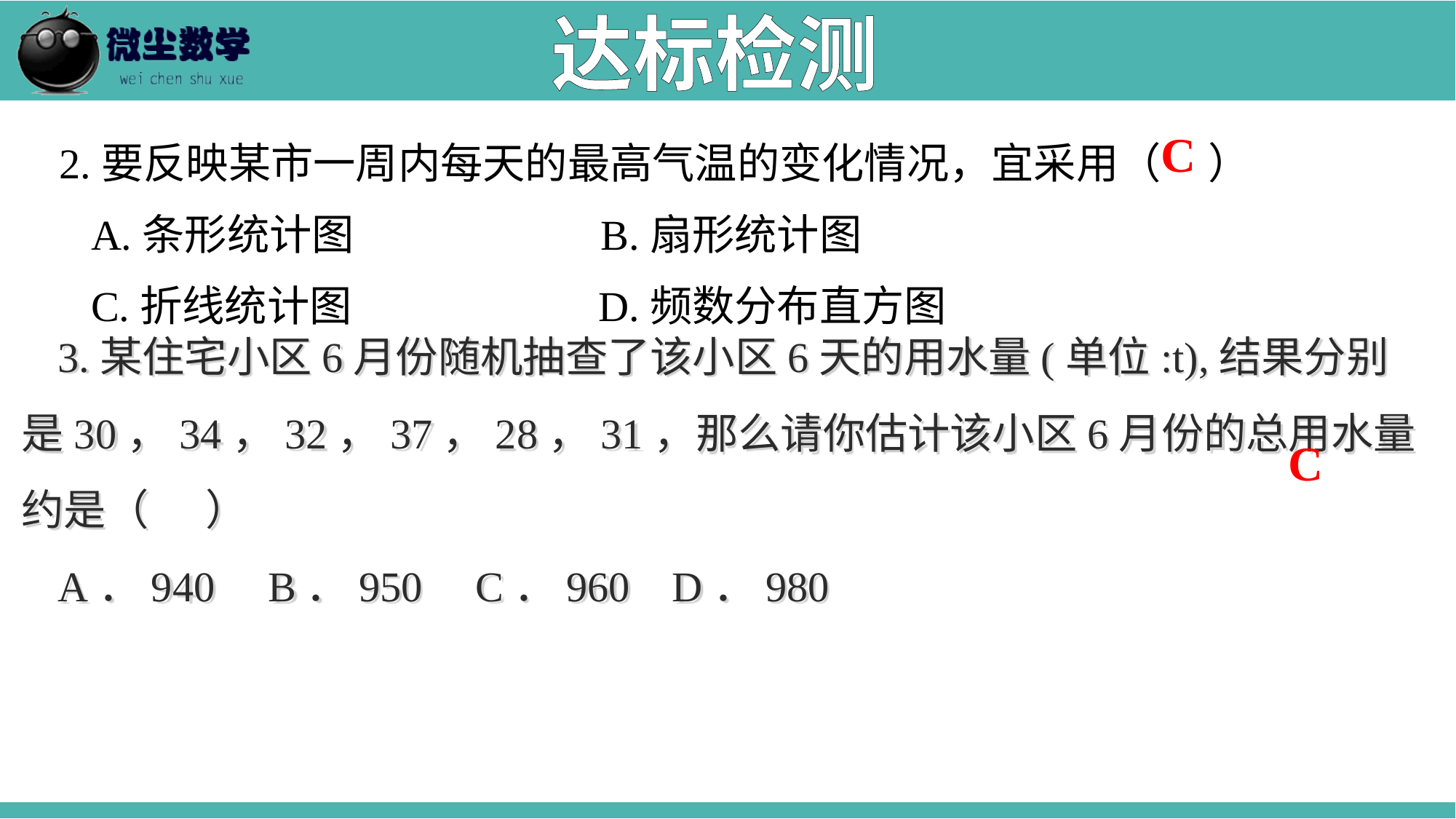

达标检测
2.要反映某市一周内每天的最高气温的变化情况，宜采用（     ）
   A.条形统计图                         B.扇形统计图
   C.折线统计图                         D.频数分布直方图
C
3.某住宅小区6月份随机抽查了该小区6天的用水量(单位:t),结果分别是30，34，32，37，28，31，那么请你估计该小区6月份的总用水量约是（      ）
A．940     B．950     C．960    D．980
C